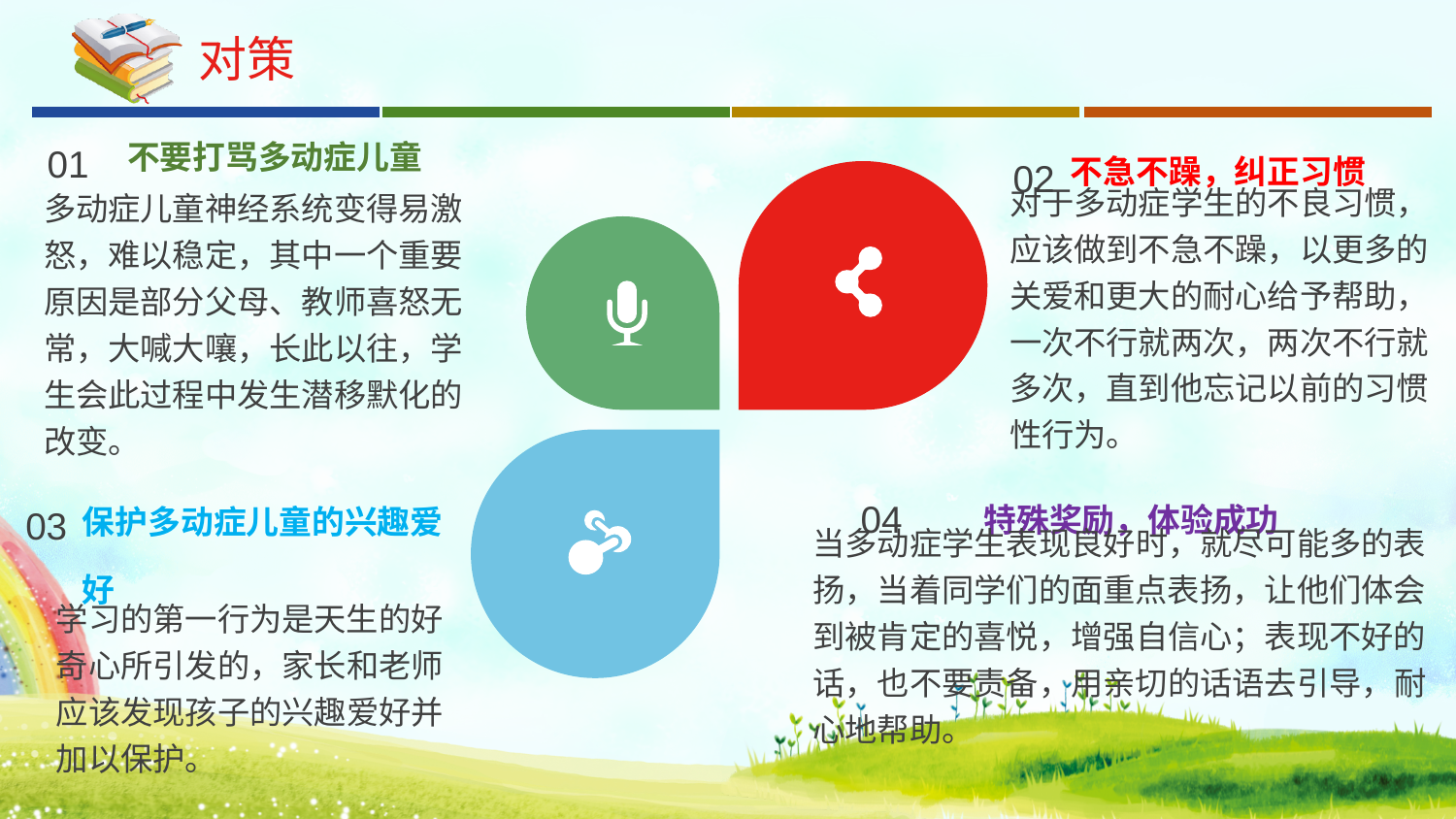

对策
不要打骂多动症儿童
01
不急不躁，纠正习惯
02

对于多动症学生的不良习惯，应该做到不急不躁，以更多的关爱和更大的耐心给予帮助，一次不行就两次，两次不行就多次，直到他忘记以前的习惯性行为。
多动症儿童神经系统变得易激怒，难以稳定，其中一个重要原因是部分父母、教师喜怒无常，大喊大嚷，长此以往，学生会此过程中发生潜移默化的改变。

04
03
特殊奖励，体验成功
保护多动症儿童的兴趣爱好
当多动症学生表现良好时，就尽可能多的表扬，当着同学们的面重点表扬，让他们体会到被肯定的喜悦，增强自信心；表现不好的话，也不要责备，用亲切的话语去引导，耐心地帮助。
学习的第一行为是天生的好奇心所引发的，家长和老师应该发现孩子的兴趣爱好并加以保护。